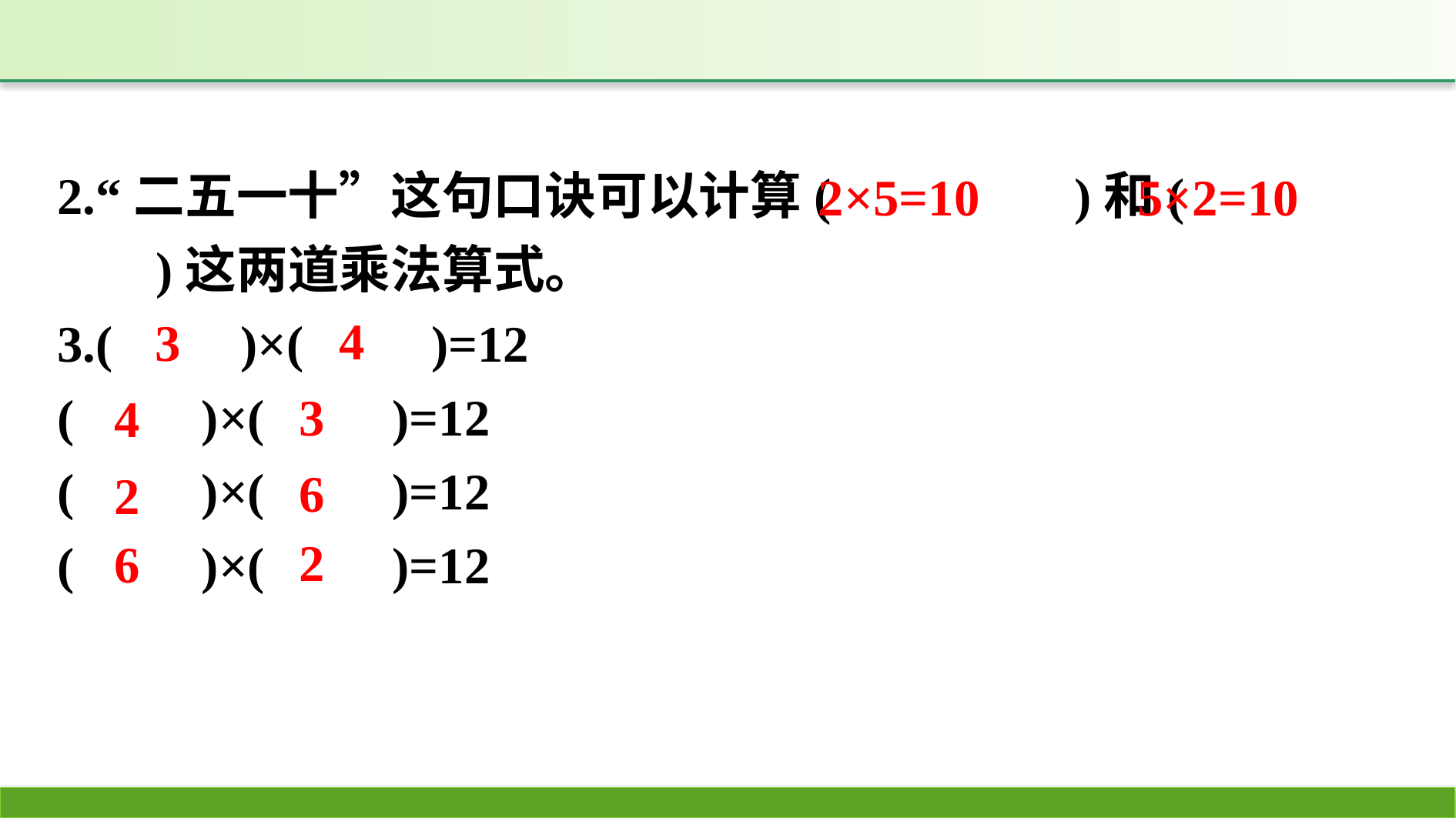

2.“二五一十”这句口诀可以计算(　　 　　)和(　　　　   )这两道乘法算式。
3.(　　)×(　　)=12
(　　)×(　　)=12
(　　)×(　　)=12
(　　)×(　　)=12
2×5=10
5×2=10
4
3
3
4
6
2
2
6